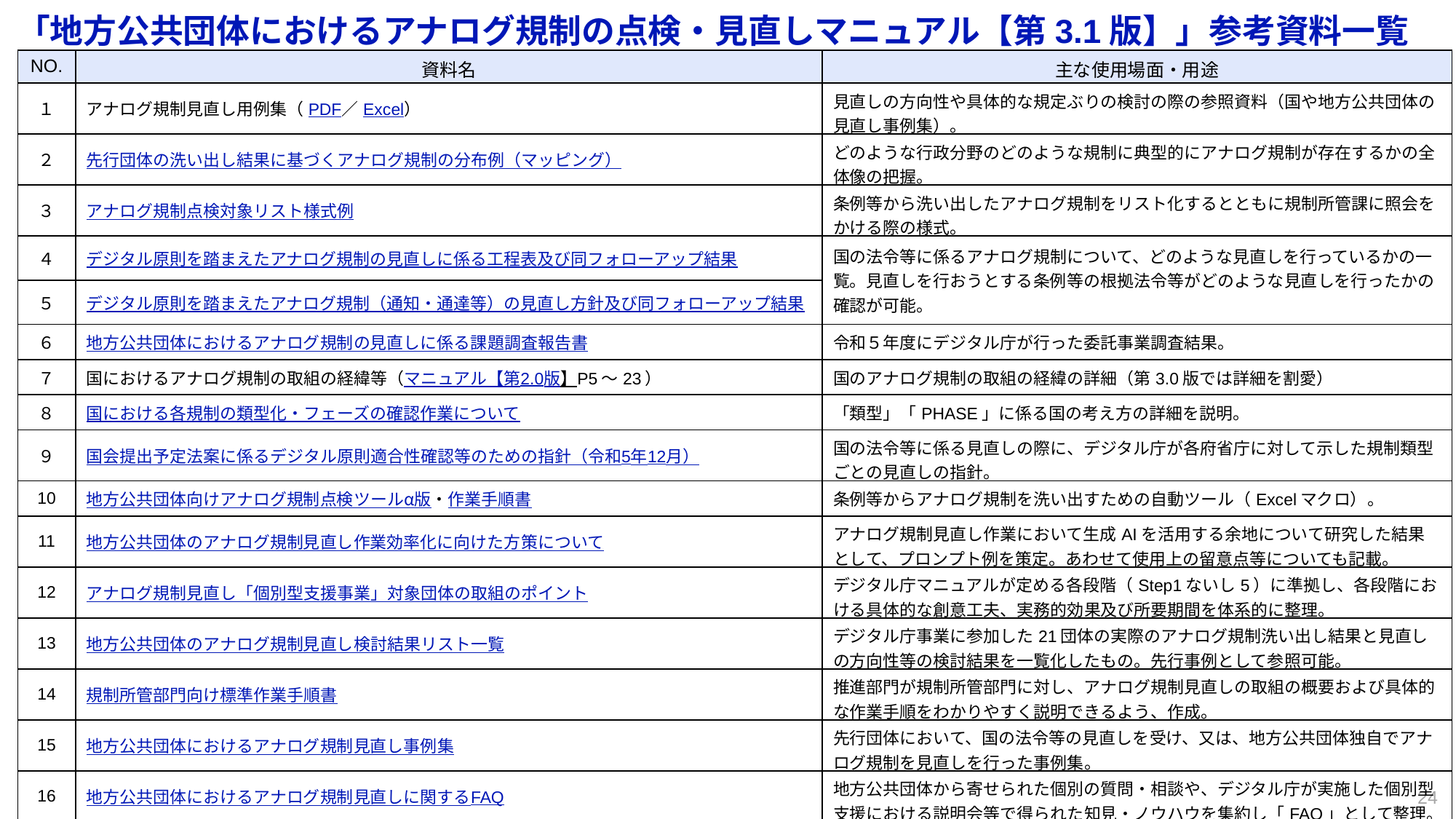

「地方公共団体におけるアナログ規制の点検・見直しマニュアル【第3.1版】」参考資料一覧

| NO. | 資料名 | 主な使用場面・用途 |
| --- | --- | --- |
| １ | アナログ規制見直し用例集（PDF／Excel） | 見直しの方向性や具体的な規定ぶりの検討の際の参照資料（国や地方公共団体の見直し事例集）。 |
| ２ | 先行団体の洗い出し結果に基づくアナログ規制の分布例（マッピング） | どのような行政分野のどのような規制に典型的にアナログ規制が存在するかの全体像の把握。 |
| ３ | アナログ規制点検対象リスト様式例 | 条例等から洗い出したアナログ規制をリスト化するとともに規制所管課に照会をかける際の様式。 |
| ４ | デジタル原則を踏まえたアナログ規制の見直しに係る工程表及び同フォローアップ結果 | 国の法令等に係るアナログ規制について、どのような見直しを行っているかの一覧。見直しを行おうとする条例等の根拠法令等がどのような見直しを行ったかの確認が可能。 |
| ５ | デジタル原則を踏まえたアナログ規制（通知・通達等）の見直し方針及び同フォローアップ結果 |  |
| ６ | 地方公共団体におけるアナログ規制の見直しに係る課題調査報告書 | 令和５年度にデジタル庁が行った委託事業調査結果。 |
| ７ | 国におけるアナログ規制の取組の経緯等（マニュアル【第2.0版】P5～23） | 国のアナログ規制の取組の経緯の詳細（第3.0版では詳細を割愛） |
| ８ | 国における各規制の類型化・フェーズの確認作業について | 「類型」「PHASE」に係る国の考え方の詳細を説明。 |
| ９ | 国会提出予定法案に係るデジタル原則適合性確認等のための指針（令和5年12月） | 国の法令等に係る見直しの際に、デジタル庁が各府省庁に対して示した規制類型ごとの見直しの指針。 |
| 10 | 地方公共団体向けアナログ規制点検ツールα版・作業手順書 | 条例等からアナログ規制を洗い出すための自動ツール（Excelマクロ）。 |
| 11 | 地方公共団体のアナログ規制見直し作業効率化に向けた方策について | アナログ規制見直し作業において生成AIを活用する余地について研究した結果として、プロンプト例を策定。あわせて使用上の留意点等についても記載。 |
| 12 | アナログ規制見直し「個別型支援事業」対象団体の取組のポイント | デジタル庁マニュアルが定める各段階（Step1ないし5）に準拠し、各段階における具体的な創意工夫、実務的効果及び所要期間を体系的に整理。 |
| 13 | 地方公共団体のアナログ規制見直し検討結果リスト一覧 | デジタル庁事業に参加した21団体の実際のアナログ規制洗い出し結果と見直しの方向性等の検討結果を一覧化したもの。先行事例として参照可能。 |
| 14 | 規制所管部門向け標準作業手順書 | 推進部門が規制所管部門に対し、アナログ規制見直しの取組の概要および具体的な作業手順をわかりやすく説明できるよう、作成。 |
| 15 | 地方公共団体におけるアナログ規制見直し事例集 | 先行団体において、国の法令等の見直しを受け、又は、地方公共団体独自でアナログ規制を見直しを行った事例集。 |
| 16 | 地方公共団体におけるアナログ規制見直しに関するFAQ | 地方公共団体から寄せられた個別の質問・相談や、デジタル庁が実施した個別型支援における説明会等で得られた知見・ノウハウを集約し「FAQ」として整理。 |
24